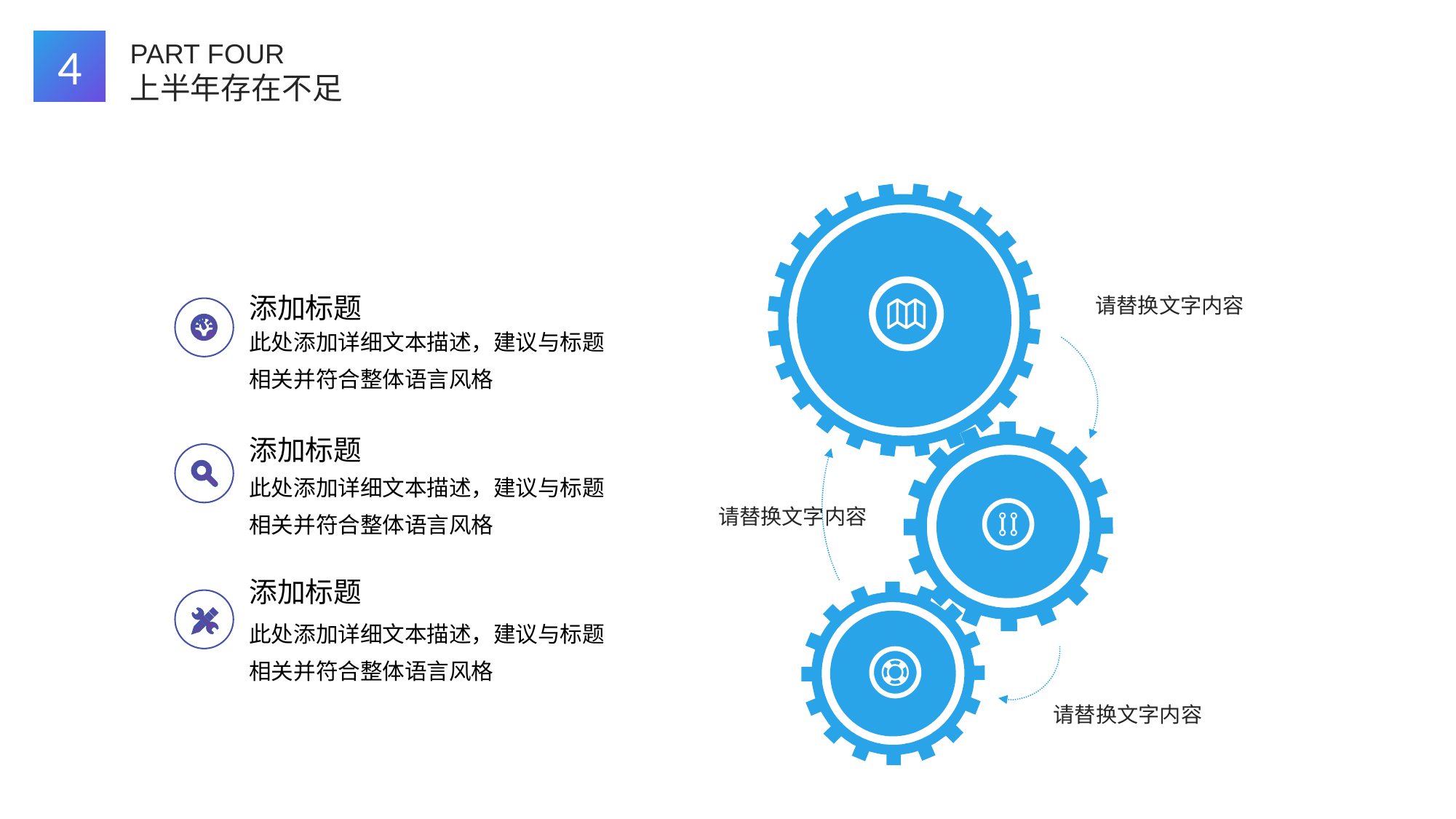

4
PART FOUR
上半年存在不足

添加标题
此处添加详细文本描述，建议与标题相关并符合整体语言风格

添加标题
此处添加详细文本描述，建议与标题相关并符合整体语言风格

添加标题
此处添加详细文本描述，建议与标题相关并符合整体语言风格

请替换文字内容
请替换文字内容

请替换文字内容